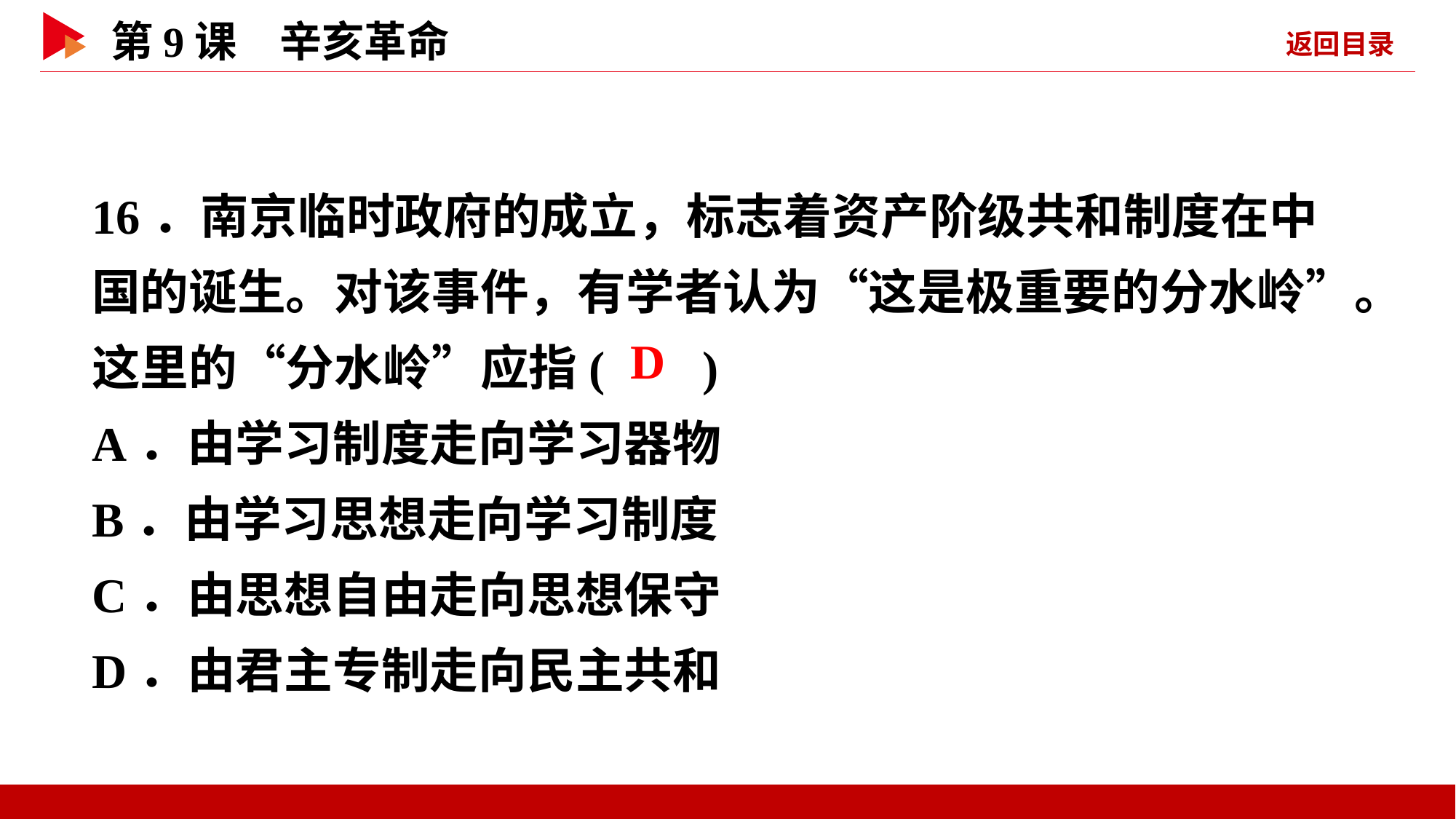

16．南京临时政府的成立，标志着资产阶级共和制度在中国的诞生。对该事件，有学者认为“这是极重要的分水岭”。这里的“分水岭”应指(        )
A．由学习制度走向学习器物
B．由学习思想走向学习制度
C．由思想自由走向思想保守
D．由君主专制走向民主共和
   D